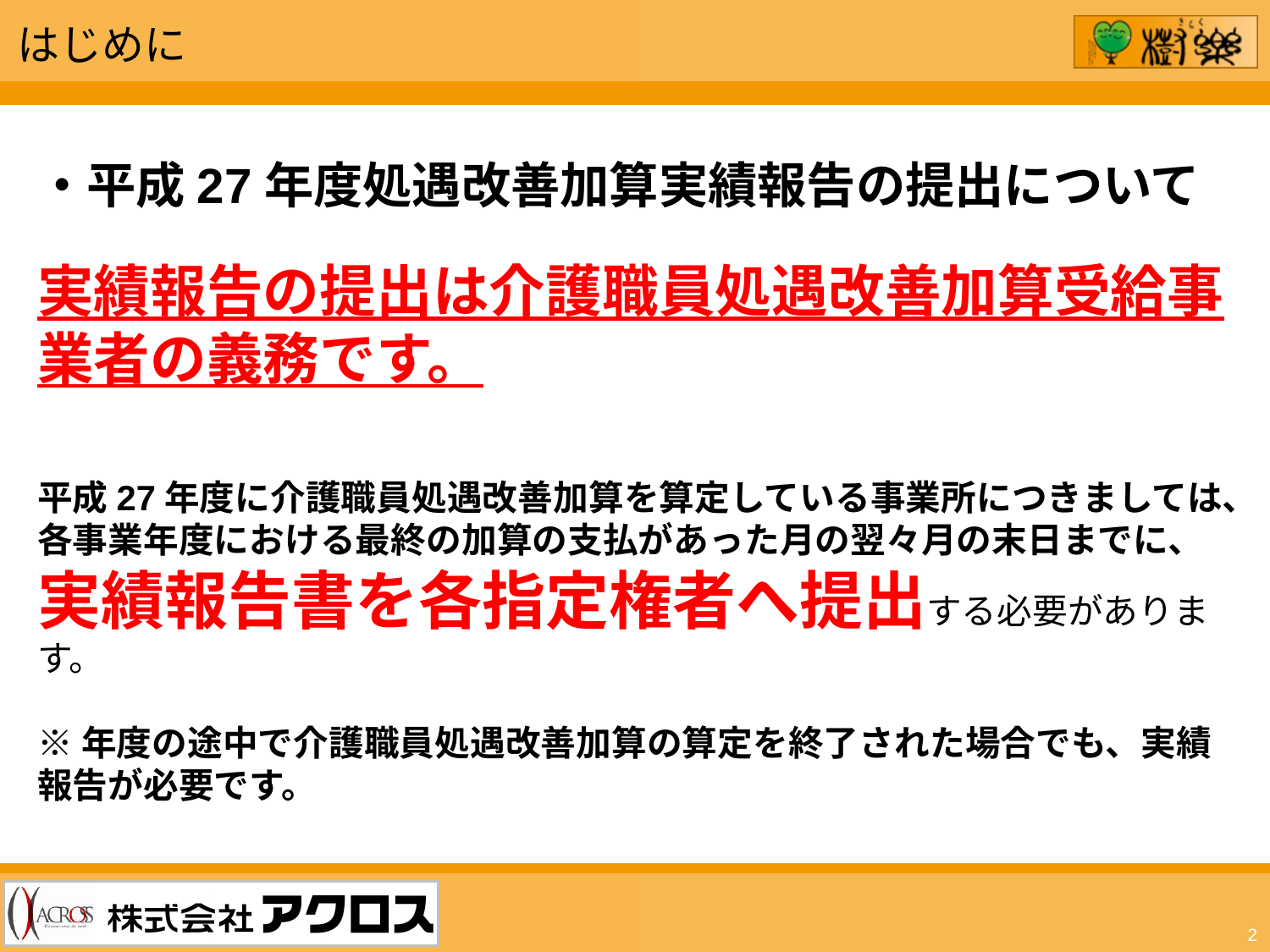

はじめに
・平成27年度処遇改善加算実績報告の提出について

実績報告の提出は介護職員処遇改善加算受給事業者の義務です。

平成27年度に介護職員処遇改善加算を算定している事業所につきましては、各事業年度における最終の加算の支払があった月の翌々月の末日までに、
実績報告書を各指定権者へ提出する必要があります。

※年度の途中で介護職員処遇改善加算の算定を終了された場合でも、実績報告が必要です。

2